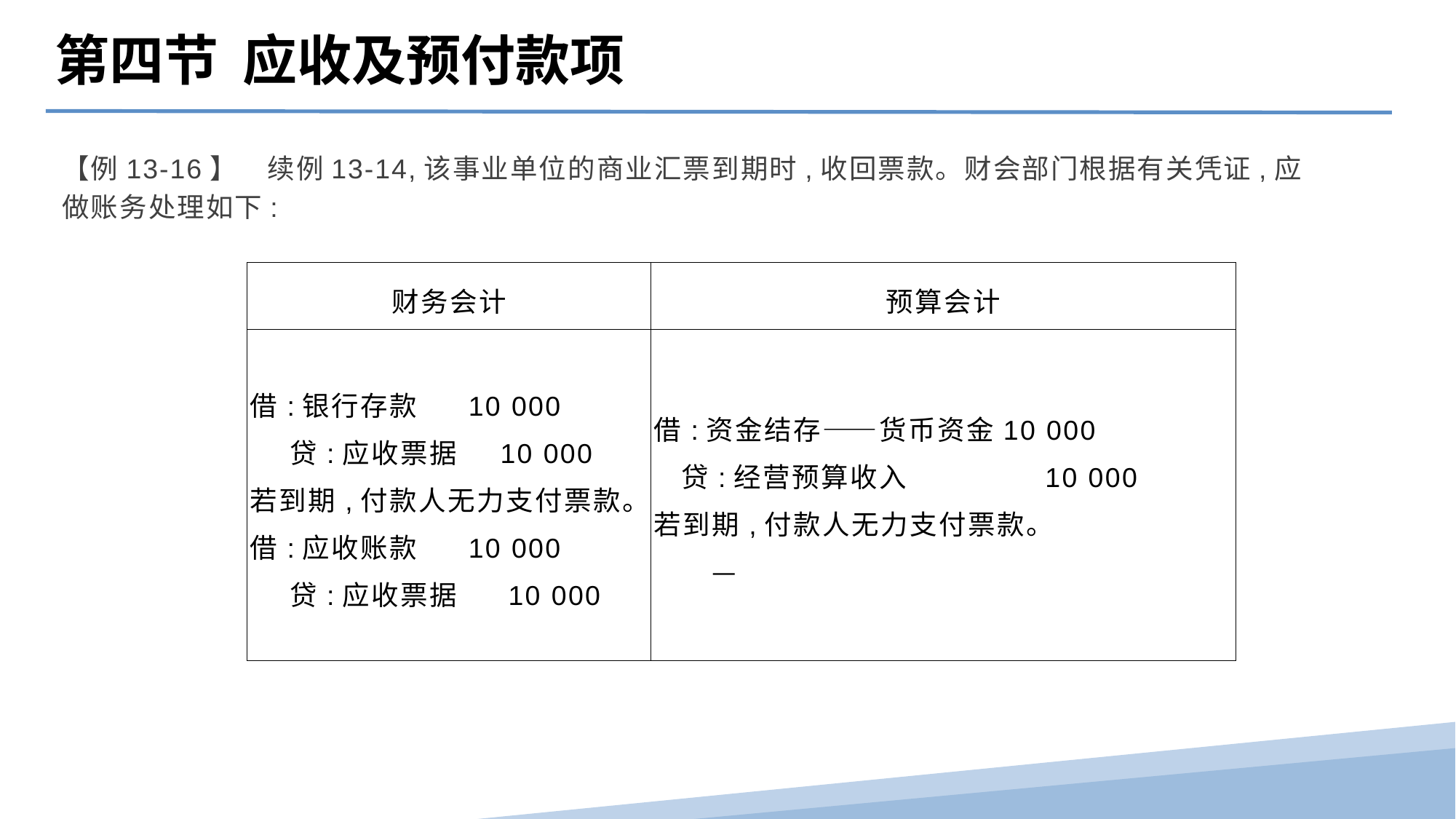

第四节  应收及预付款项
【例13-16】　续例13-14,该事业单位的商业汇票到期时,收回票款。财会部门根据有关凭证,应做账务处理如下:
| 财务会计 | 预算会计 |
| --- | --- |
| 借:银行存款 10 000 贷:应收票据 10 000 若到期,付款人无力支付票款。 借:应收账款 10 000 贷:应收票据 10 000 | 借:资金结存——货币资金10 000 贷:经营预算收入 10 000 若到期,付款人无力支付票款。 　　— |